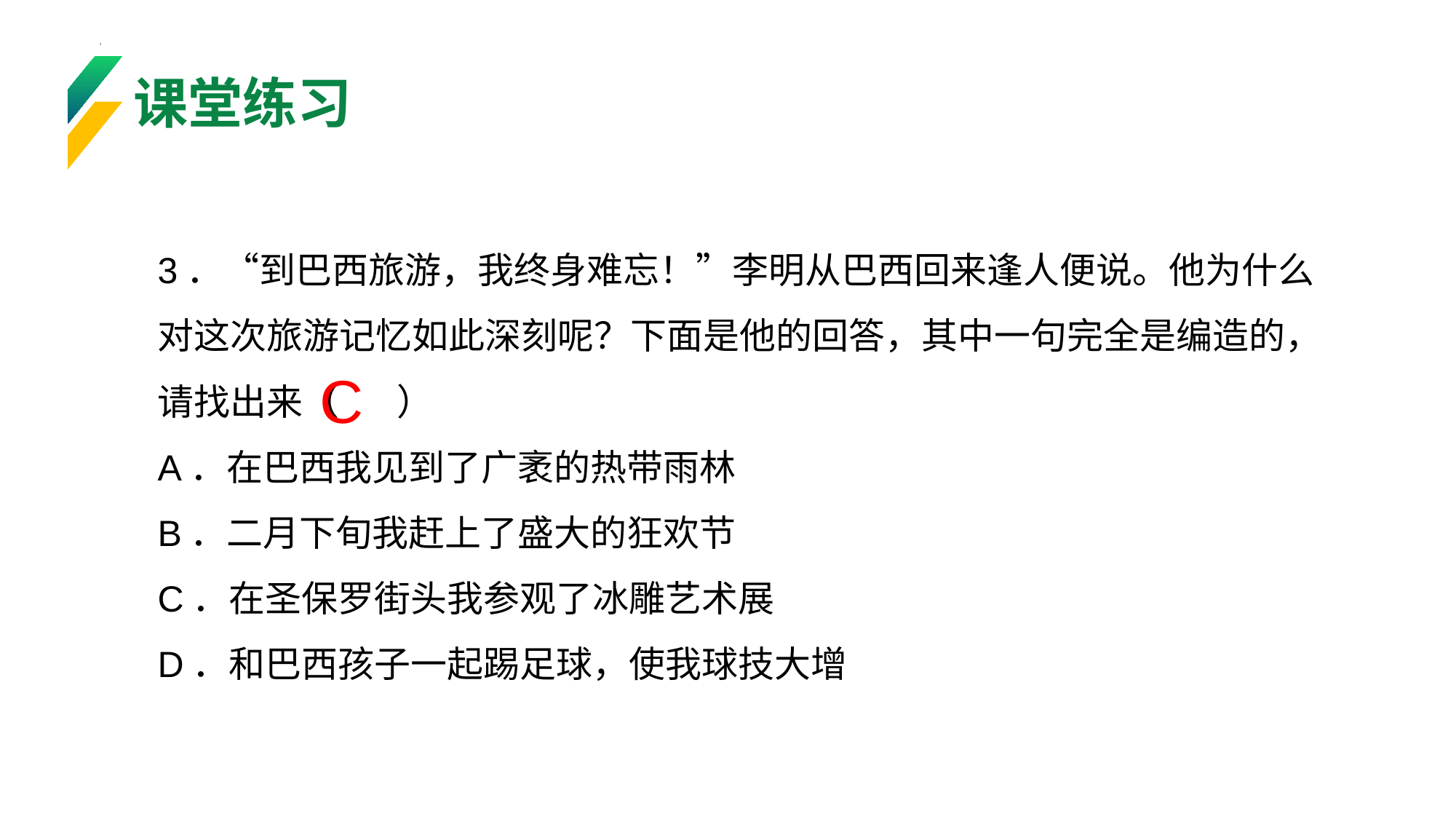

课堂练习

3．“到巴西旅游，我终身难忘！”李明从巴西回来逢人便说。他为什么对这次旅游记忆如此深刻呢？下面是他的回答，其中一句完全是编造的，请找出来（       ）
A．在巴西我见到了广袤的热带雨林
B．二月下旬我赶上了盛大的狂欢节
C．在圣保罗街头我参观了冰雕艺术展
D．和巴西孩子一起踢足球，使我球技大增
C